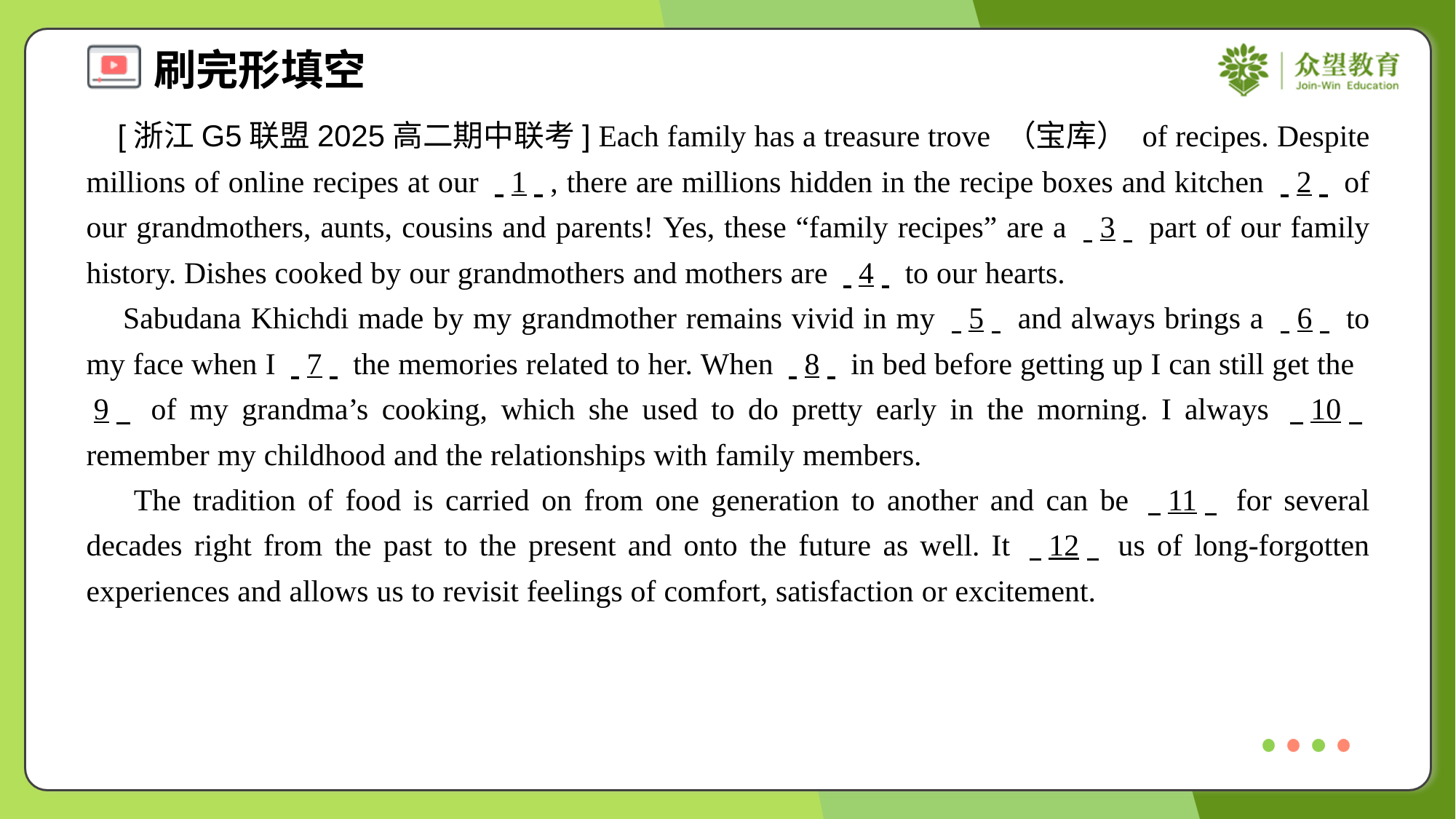

[浙江G5联盟2025高二期中联考] Each family has a treasure trove （宝库） of recipes. Despite millions of online recipes at our . .1. ., there are millions hidden in the recipe boxes and kitchen . .2. . of our grandmothers, aunts, cousins and parents! Yes, these “family recipes” are a . .3. . part of our family history. Dishes cooked by our grandmothers and mothers are . .4. . to our hearts.
    Sabudana Khichdi made by my grandmother remains vivid in my . .5. . and always brings a . .6. . to my face when I . .7. . the memories related to her. When . .8. . in bed before getting up I can still get the . .9. . of my grandma’s cooking, which she used to do pretty early in the morning. I always . .10. . remember my childhood and the relationships with family members.
    The tradition of food is carried on from one generation to another and can be . .11. . for several decades right from the past to the present and onto the future as well. It . .12. . us of long-forgotten experiences and allows us to revisit feelings of comfort, satisfaction or excitement.